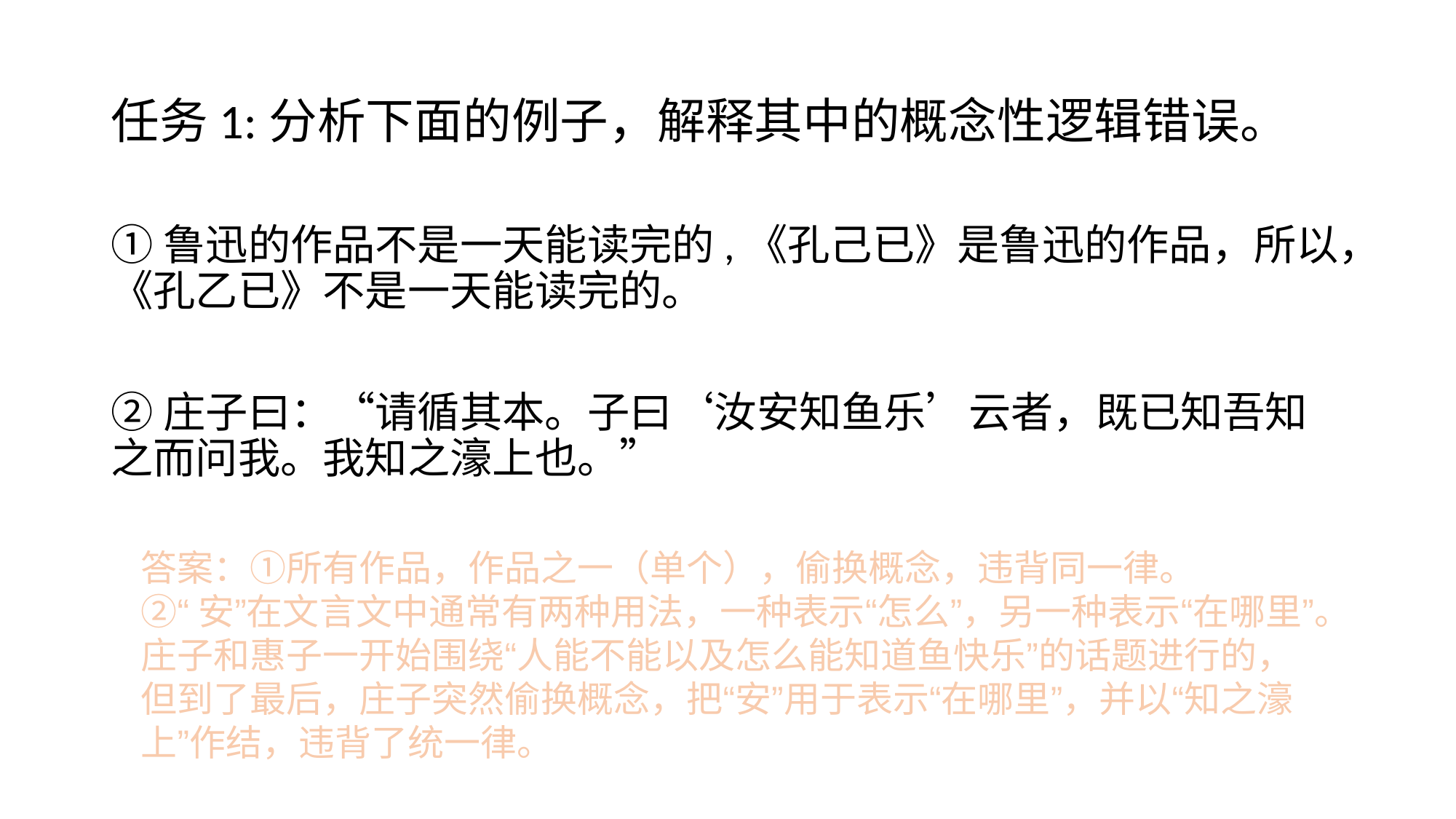

# 任务1:分析下面的例子，解释其中的概念性逻辑错误。
①鲁迅的作品不是一天能读完的,《孔己已》是鲁迅的作品，所以，《孔乙已》不是一天能读完的。

②庄子曰：“请循其本。子曰‘汝安知鱼乐’云者，既已知吾知之而问我。我知之濠上也。”

答案：①所有作品，作品之一（单个），偷换概念，违背同一律。
②“安”在文言文中通常有两种用法，一种表示“怎么”，另一种表示“在哪里”。庄子和惠子一开始围绕“人能不能以及怎么能知道鱼快乐”的话题进行的，但到了最后，庄子突然偷换概念，把“安”用于表示“在哪里”，并以“知之濠上”作结，违背了统一律。